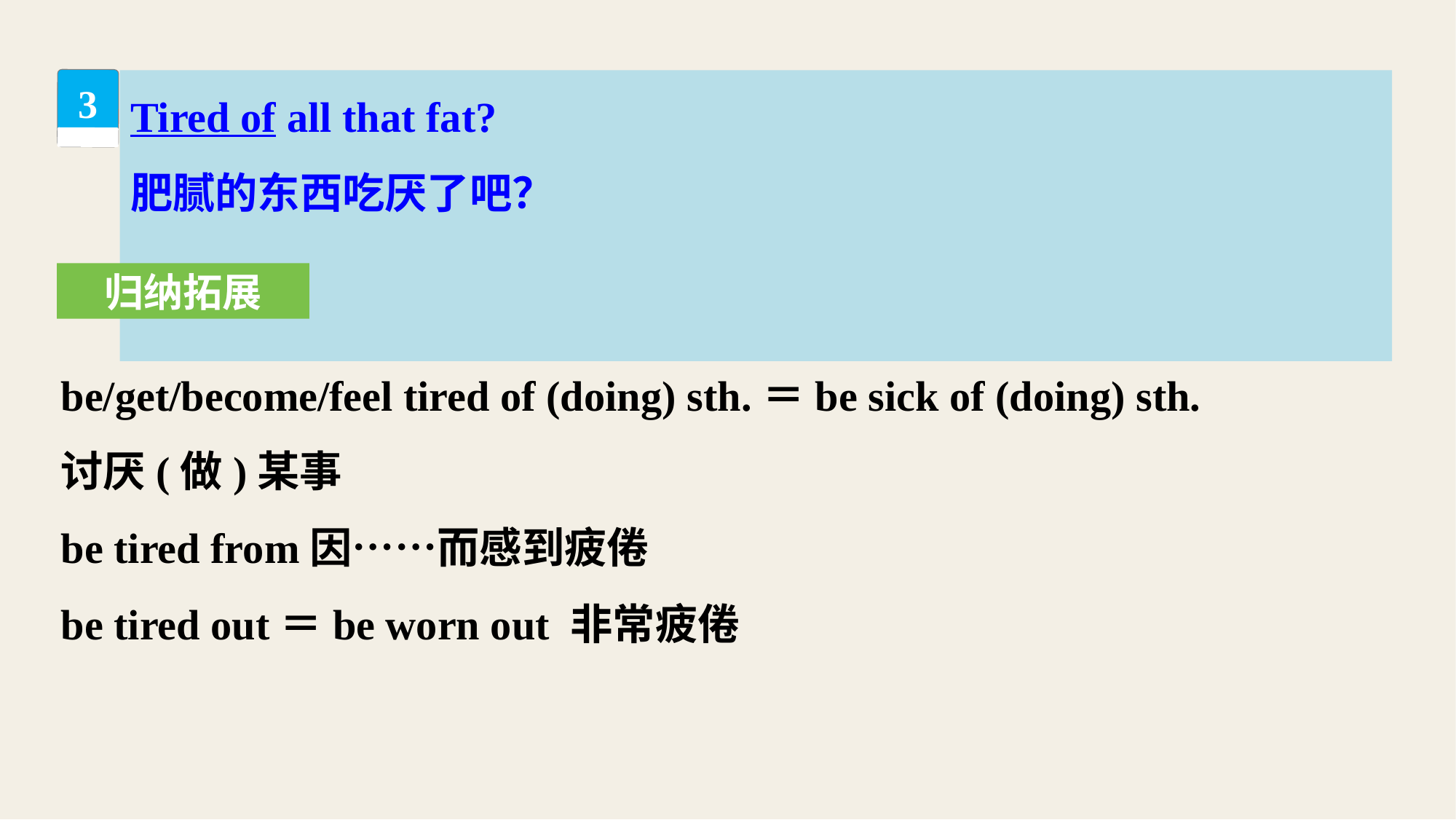

Tired of all that fat?
肥腻的东西吃厌了吧？

3

归纳拓展
be/get/become/feel tired of (doing) sth.＝be sick of (doing) sth.
讨厌(做)某事
be tired from因……而感到疲倦
be tired out＝be worn out 非常疲倦